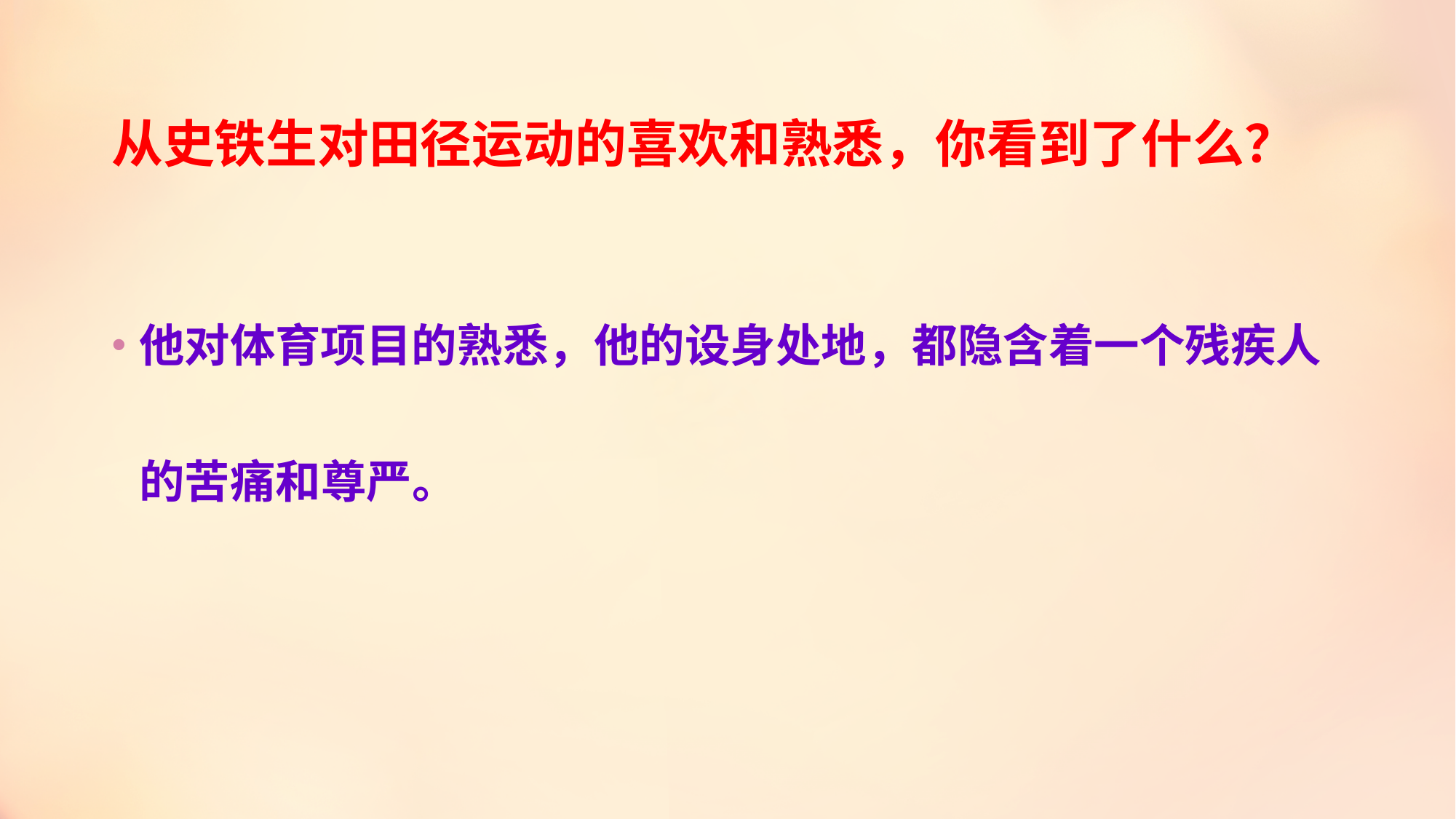

# 从史铁生对田径运动的喜欢和熟悉，你看到了什么？
他对体育项目的熟悉，他的设身处地，都隐含着一个残疾人的苦痛和尊严。